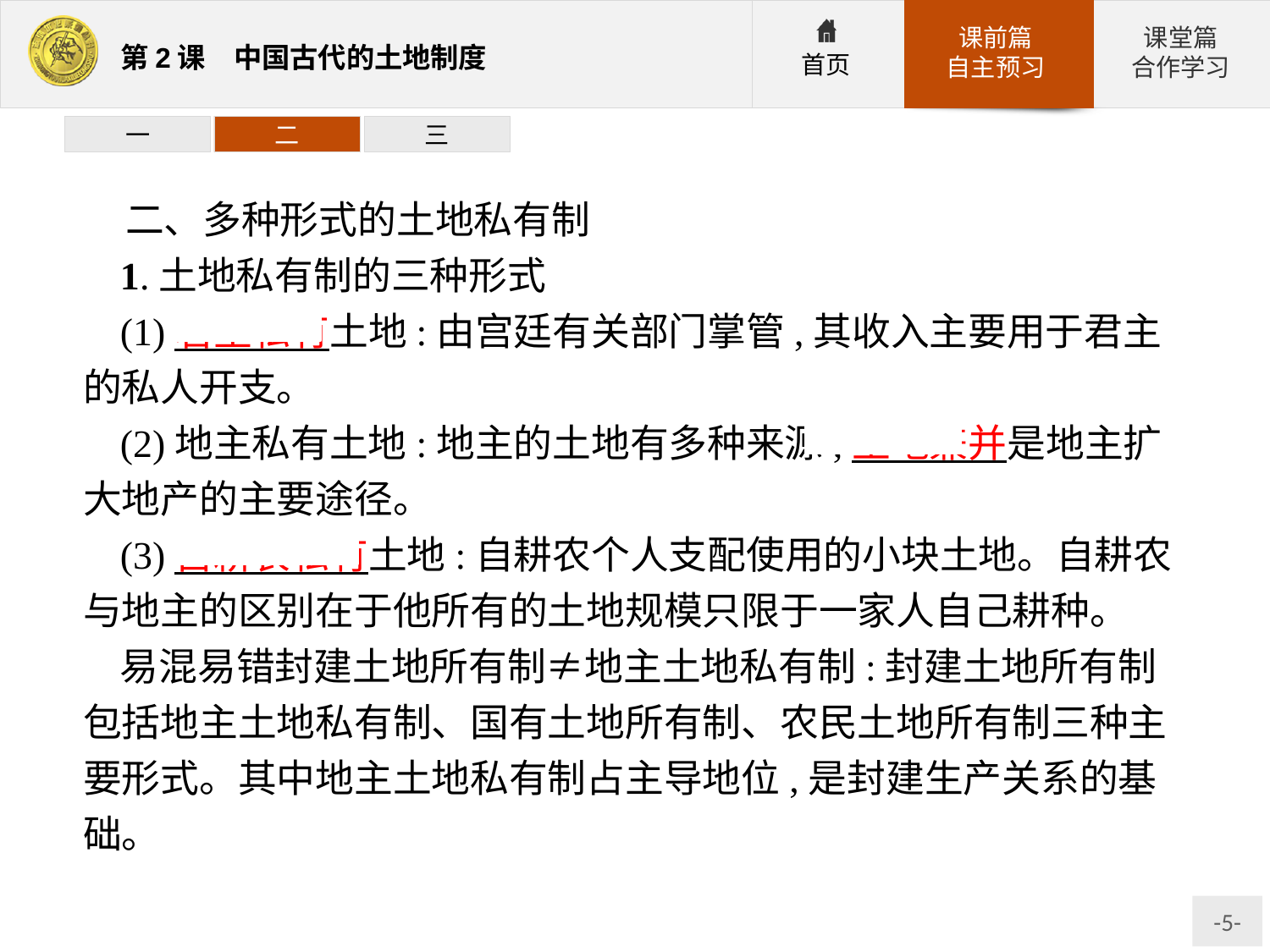

一
二
三
二、多种形式的土地私有制
1.土地私有制的三种形式
(1)君主私有土地:由宫廷有关部门掌管,其收入主要用于君主的私人开支。
(2)地主私有土地:地主的土地有多种来源,土地兼并是地主扩大地产的主要途径。
(3)自耕农私有土地:自耕农个人支配使用的小块土地。自耕农与地主的区别在于他所有的土地规模只限于一家人自己耕种。
易混易错封建土地所有制≠地主土地私有制:封建土地所有制包括地主土地私有制、国有土地所有制、农民土地所有制三种主要形式。其中地主土地私有制占主导地位,是封建生产关系的基础。